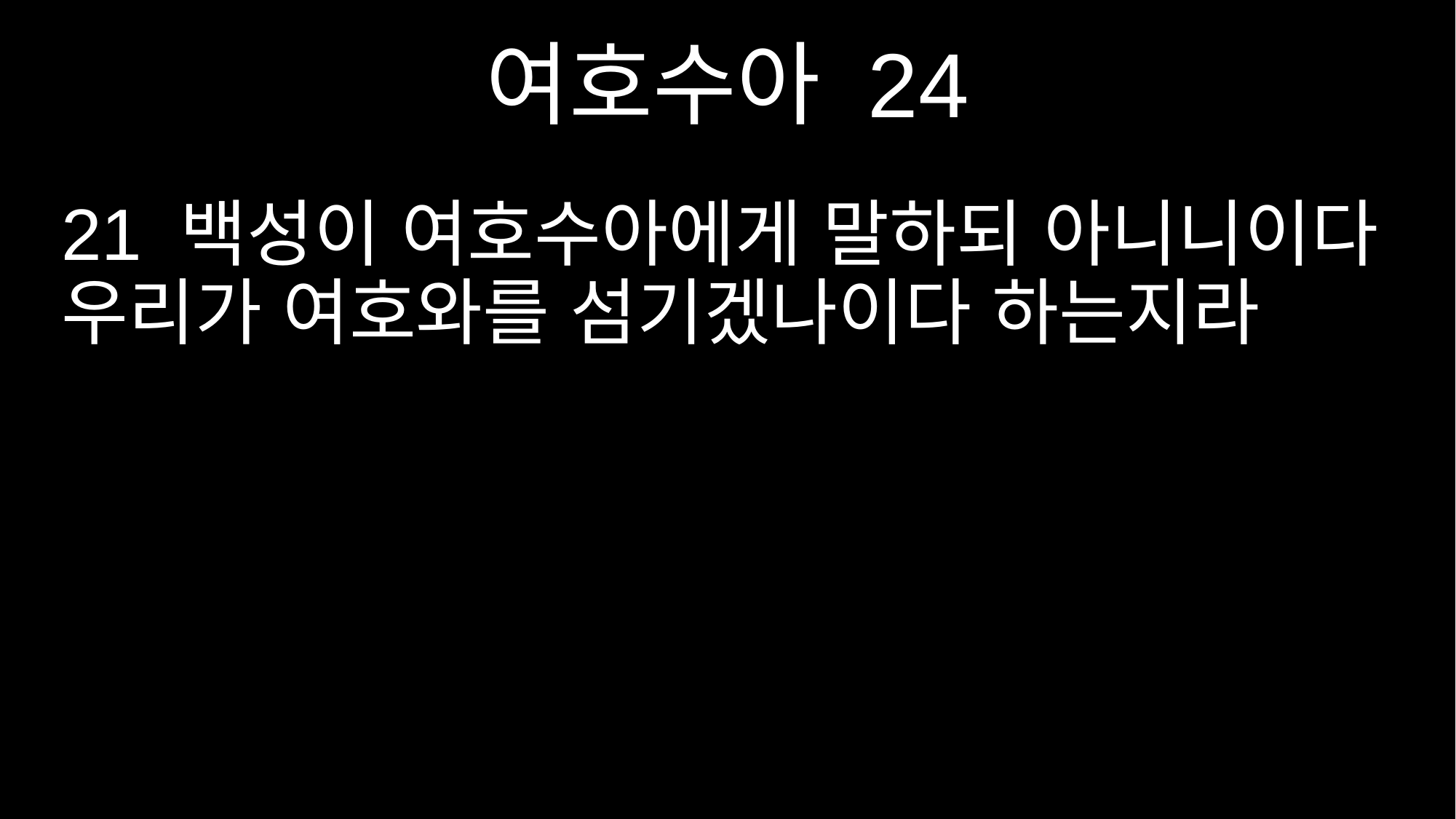

여호수아 24
21 백성이 여호수아에게 말하되 아니니이다 우리가 여호와를 섬기겠나이다 하는지라